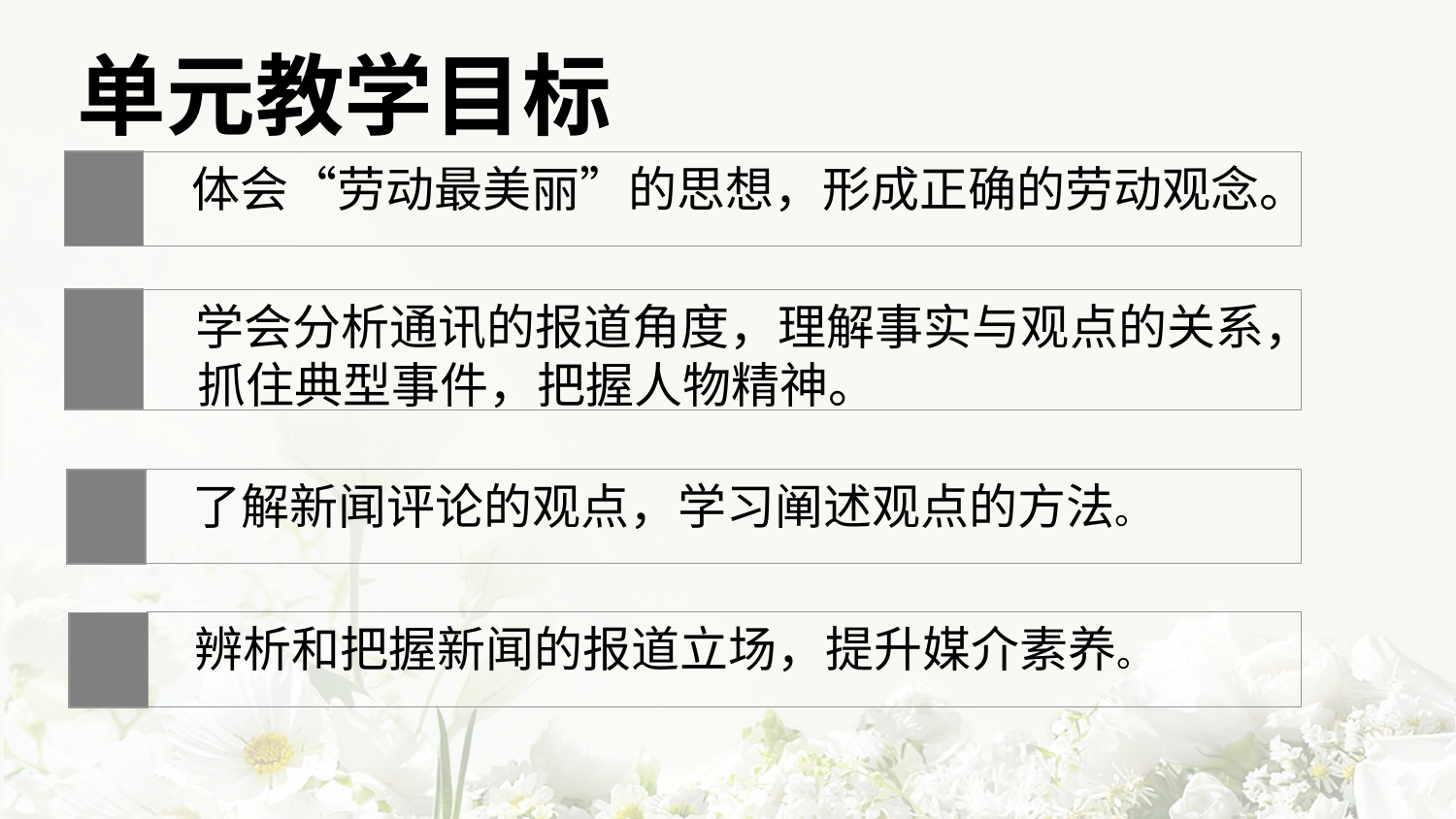

# 单元教学目标

体会“劳动最美丽”的思想，形成正确的劳动观念。

    学会分析通讯的报道角度，理解事实与观点的关系，抓住典型事件，把握人物精神。

  了解新闻评论的观点，学习阐述观点的方法。

  辨析和把握新闻的报道立场，提升媒介素养。